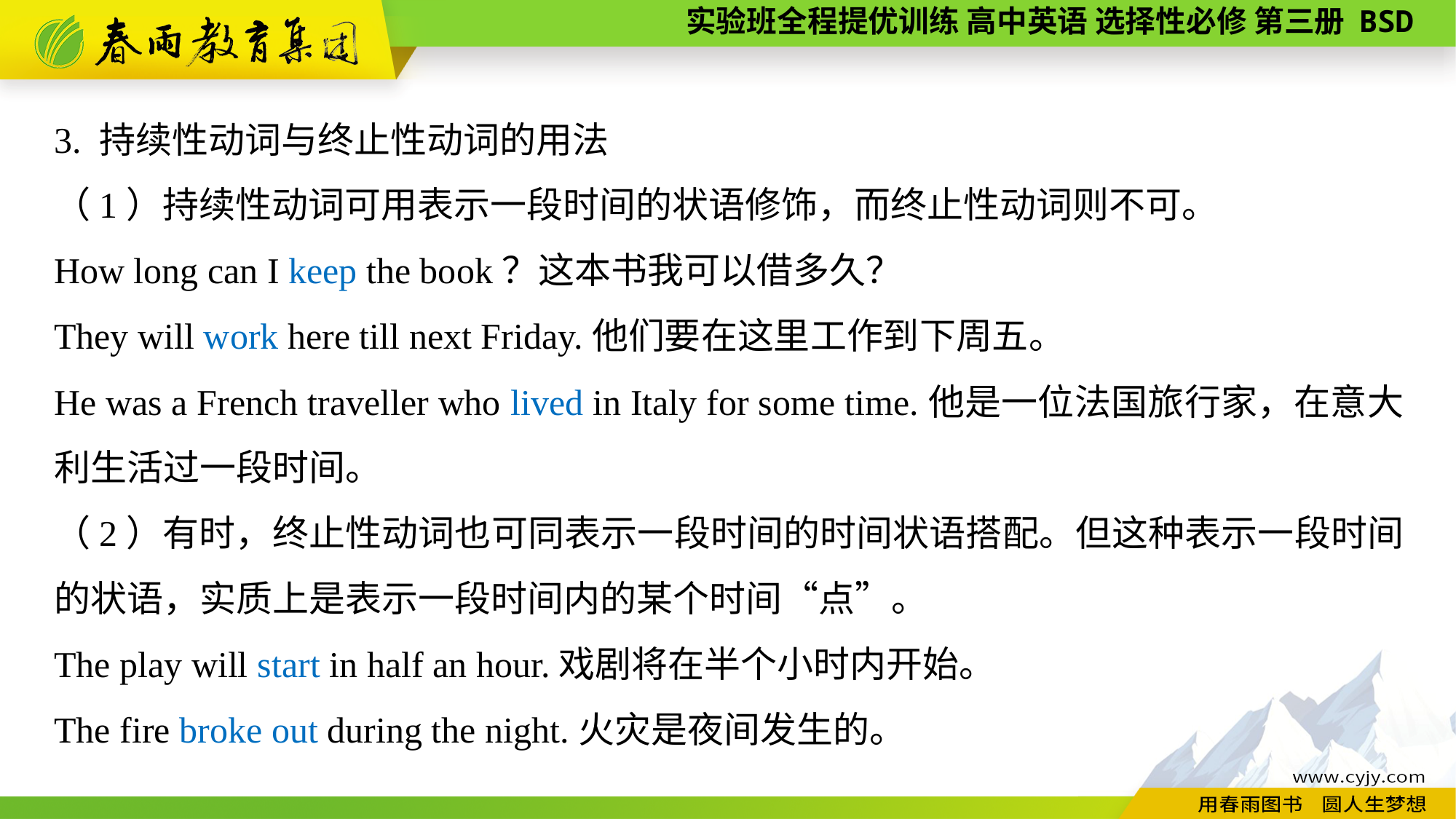

3. 持续性动词与终止性动词的用法
（1）持续性动词可用表示一段时间的状语修饰，而终止性动词则不可。
How long can I keep the book？这本书我可以借多久？
They will work here till next Friday.他们要在这里工作到下周五。
He was a French traveller who lived in Italy for some time.他是一位法国旅行家，在意大利生活过一段时间。
（2）有时，终止性动词也可同表示一段时间的时间状语搭配。但这种表示一段时间的状语，实质上是表示一段时间内的某个时间“点”。
The play will start in half an hour.戏剧将在半个小时内开始。
The fire broke out during the night.火灾是夜间发生的。